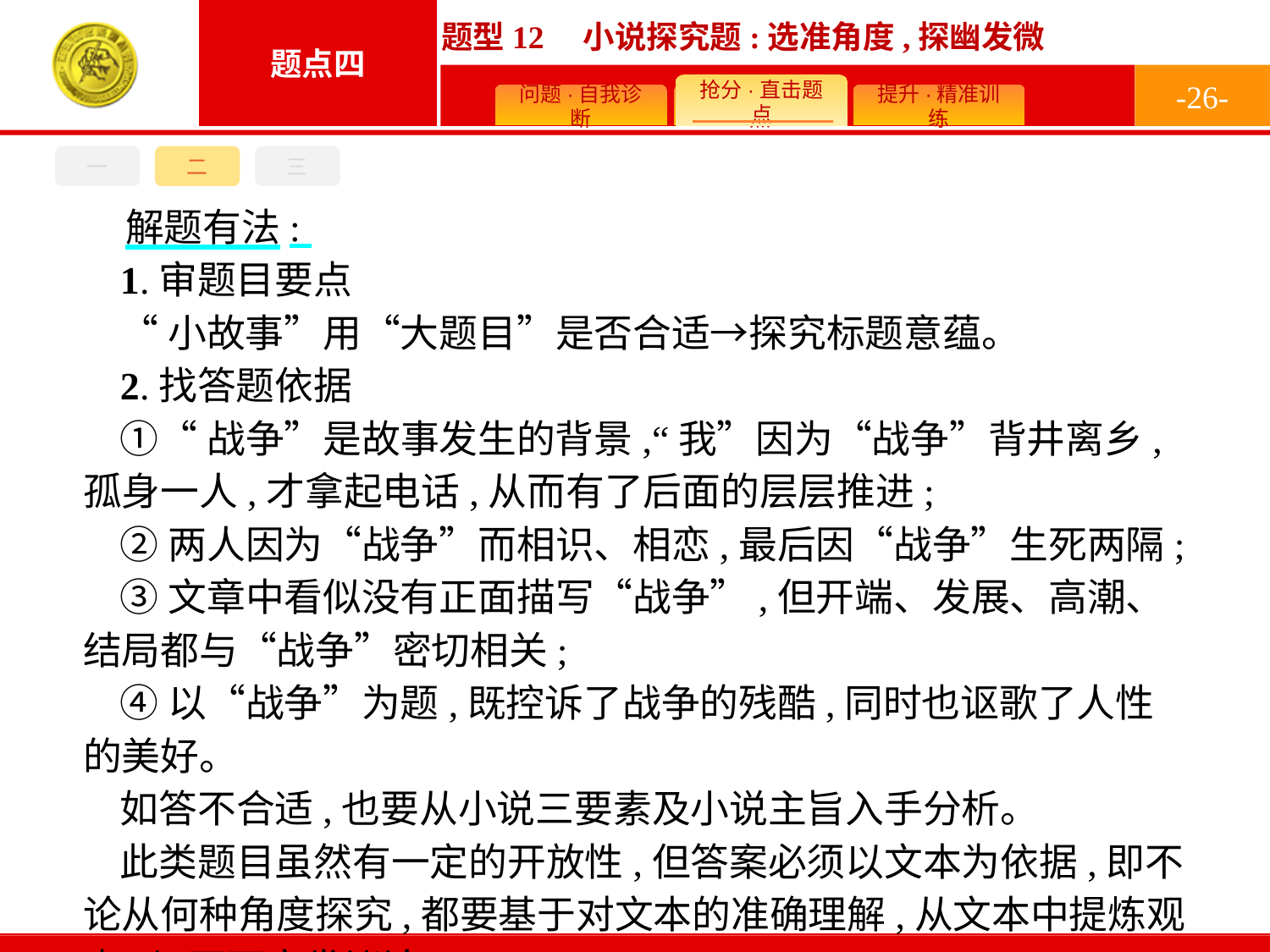

-26-
三
一
二
解题有法:
1.审题目要点
“小故事”用“大题目”是否合适→探究标题意蕴。
2.找答题依据
①“战争”是故事发生的背景,“我”因为“战争”背井离乡,孤身一人,才拿起电话,从而有了后面的层层推进;
②两人因为“战争”而相识、相恋,最后因“战争”生死两隔;
③文章中看似没有正面描写“战争”,但开端、发展、高潮、结局都与“战争”密切相关;
④以“战争”为题,既控诉了战争的残酷,同时也讴歌了人性的美好。
如答不合适,也要从小说三要素及小说主旨入手分析。
此类题目虽然有一定的开放性,但答案必须以文本为依据,即不论从何种角度探究,都要基于对文本的准确理解,从文本中提炼观点,切不可空发议论。